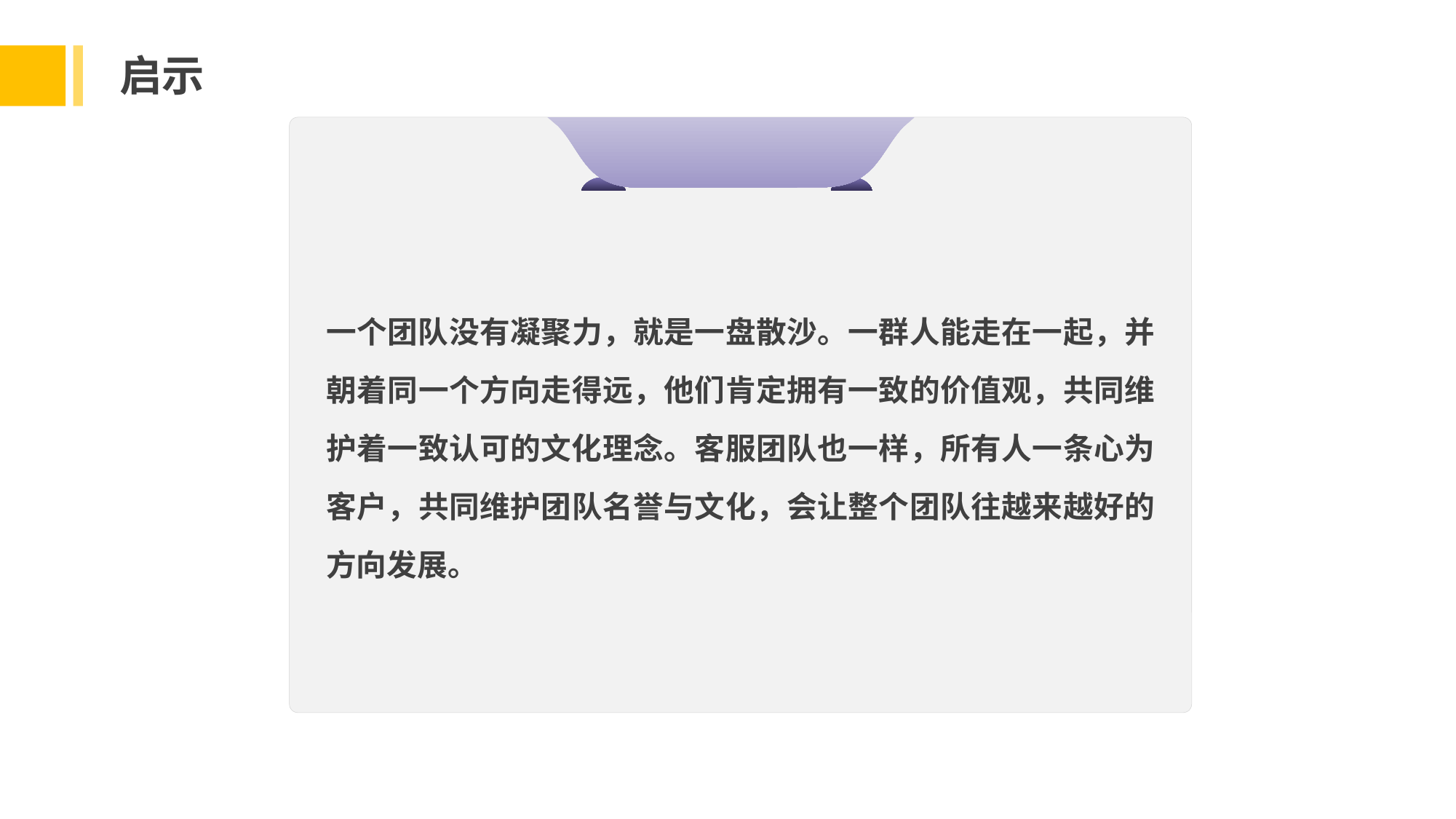

启示

一个团队没有凝聚力，就是一盘散沙。一群人能走在一起，并朝着同一个方向走得远，他们肯定拥有一致的价值观，共同维护着一致认可的文化理念。客服团队也一样，所有人一条心为客户，共同维护团队名誉与文化，会让整个团队往越来越好的方向发展。